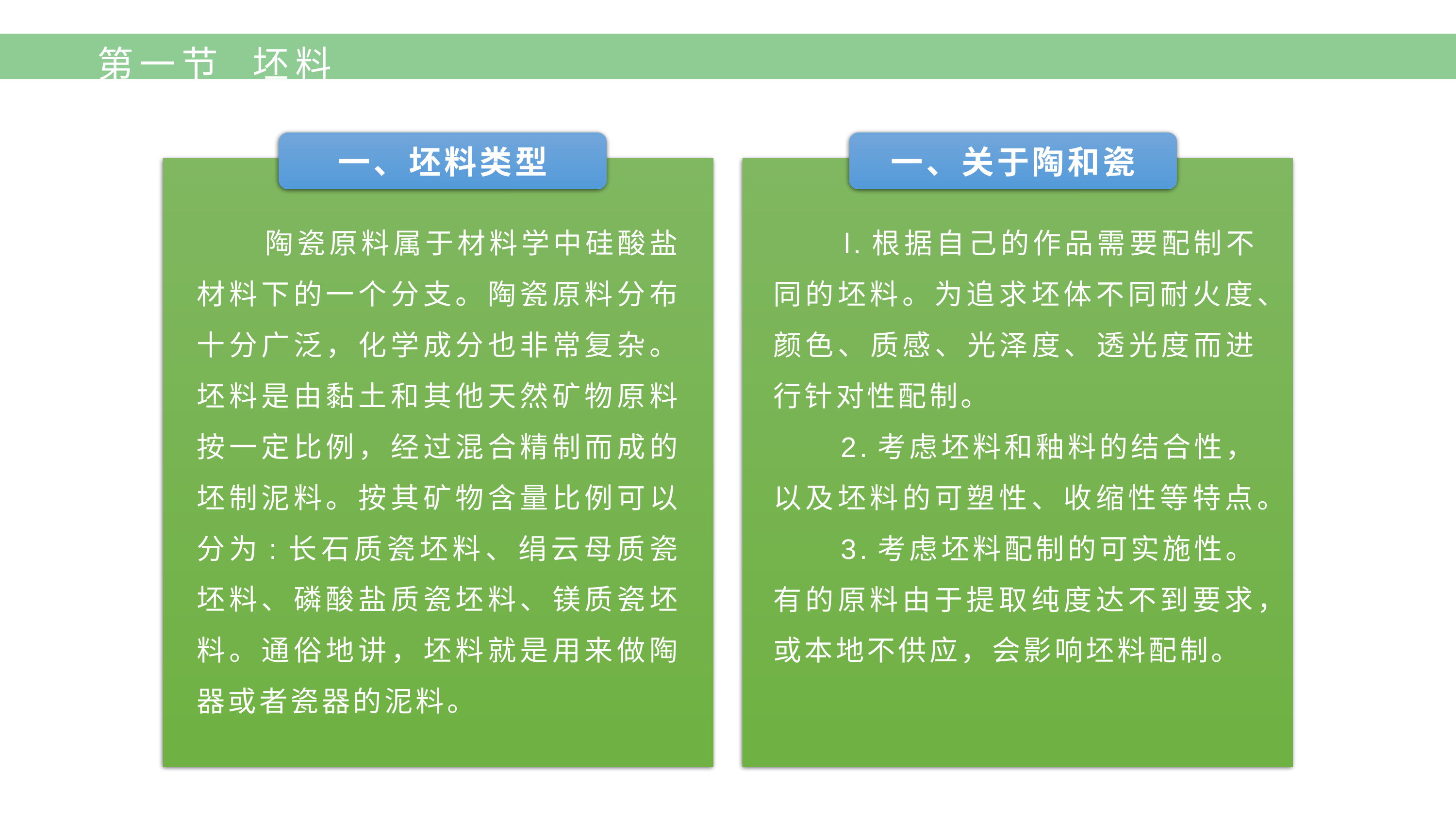

第一节  坯料

一、坯料类型
一、关于陶和瓷

      陶瓷原料属于材料学中硅酸盐材料下的一个分支。陶瓷原料分布十分广泛，化学成分也非常复杂。坯料是由黏土和其他天然矿物原料按一定比例，经过混合精制而成的坯制泥料。按其矿物含量比例可以分为:长石质瓷坯料、绢云母质瓷坯料、磷酸盐质瓷坯料、镁质瓷坯料。通俗地讲，坯料就是用来做陶器或者瓷器的泥料。
      l.根据自己的作品需要配制不同的坯料。为追求坯体不同耐火度、颜色、质感、光泽度、透光度而进行针对性配制。
      2.考虑坯料和釉料的结合性，以及坯料的可塑性、收缩性等特点。
      3.考虑坯料配制的可实施性。有的原料由于提取纯度达不到要求，或本地不供应，会影响坯料配制。